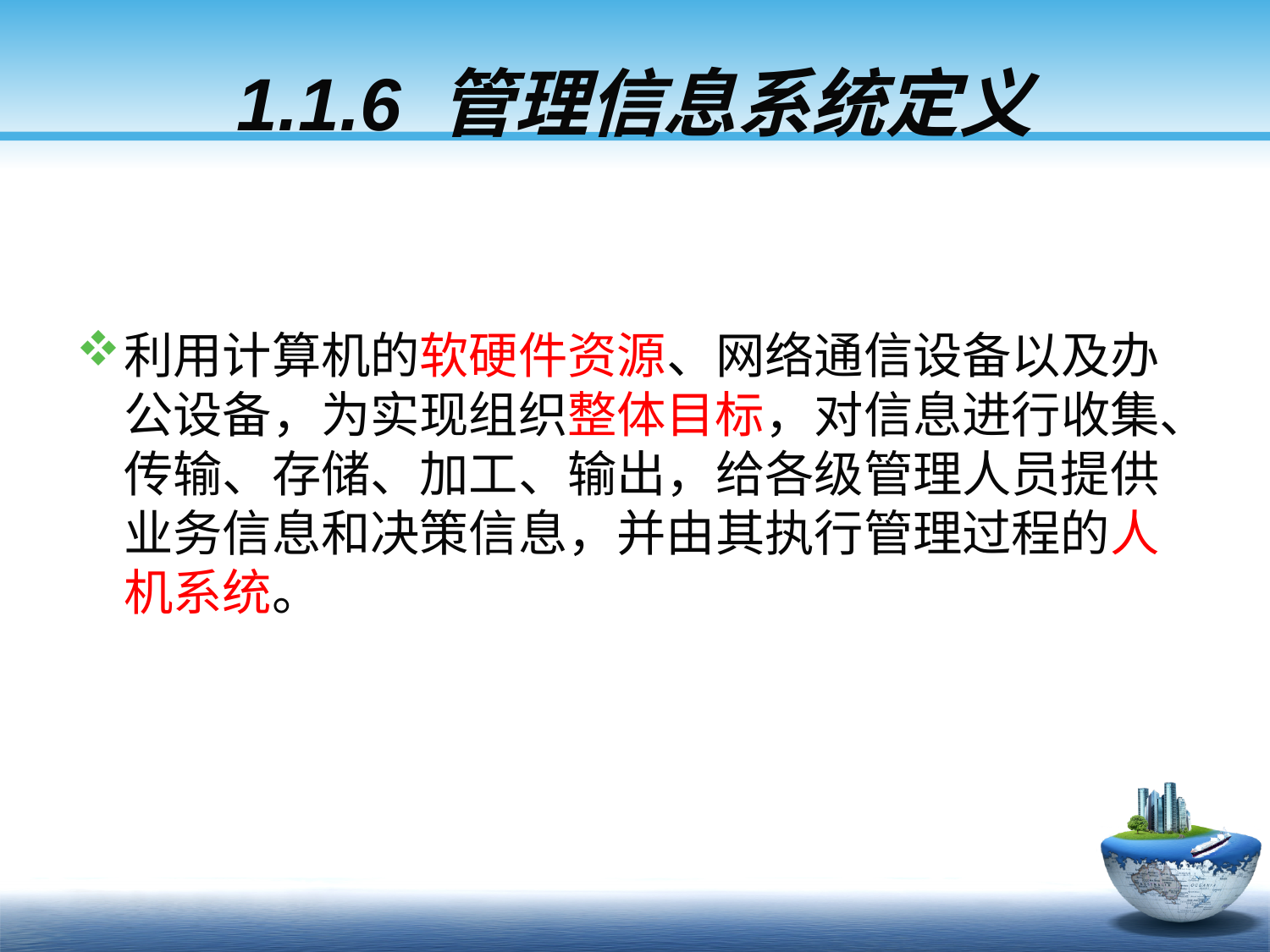

# 1.1.6 管理信息系统定义

利用计算机的软硬件资源、网络通信设备以及办公设备，为实现组织整体目标，对信息进行收集、传输、存储、加工、输出，给各级管理人员提供业务信息和决策信息，并由其执行管理过程的人机系统。